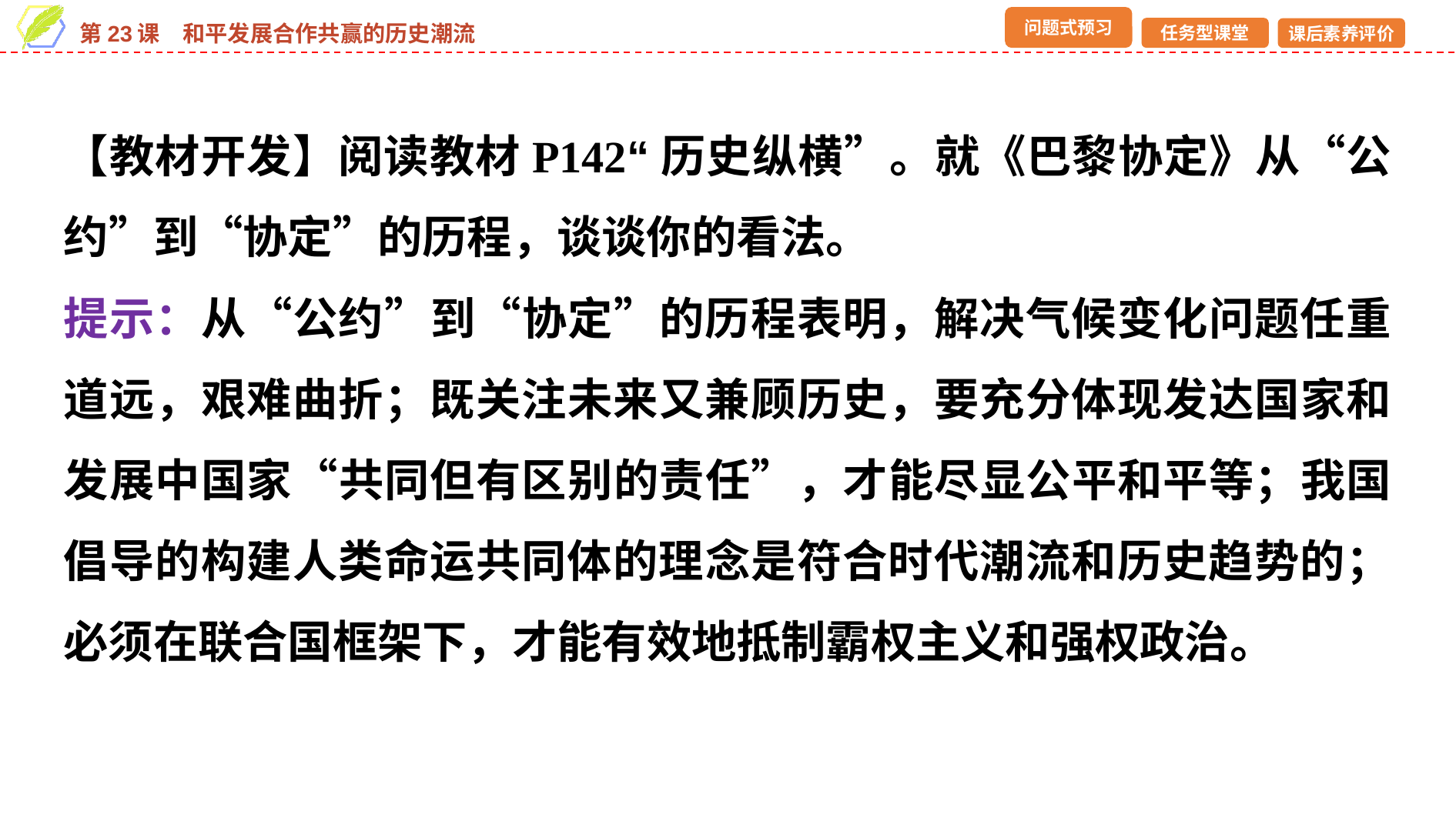

【教材开发】阅读教材P142“历史纵横”。就《巴黎协定》从“公约”到“协定”的历程，谈谈你的看法。
提示：从“公约”到“协定”的历程表明，解决气候变化问题任重道远，艰难曲折；既关注未来又兼顾历史，要充分体现发达国家和发展中国家“共同但有区别的责任”，才能尽显公平和平等；我国倡导的构建人类命运共同体的理念是符合时代潮流和历史趋势的；必须在联合国框架下，才能有效地抵制霸权主义和强权政治。